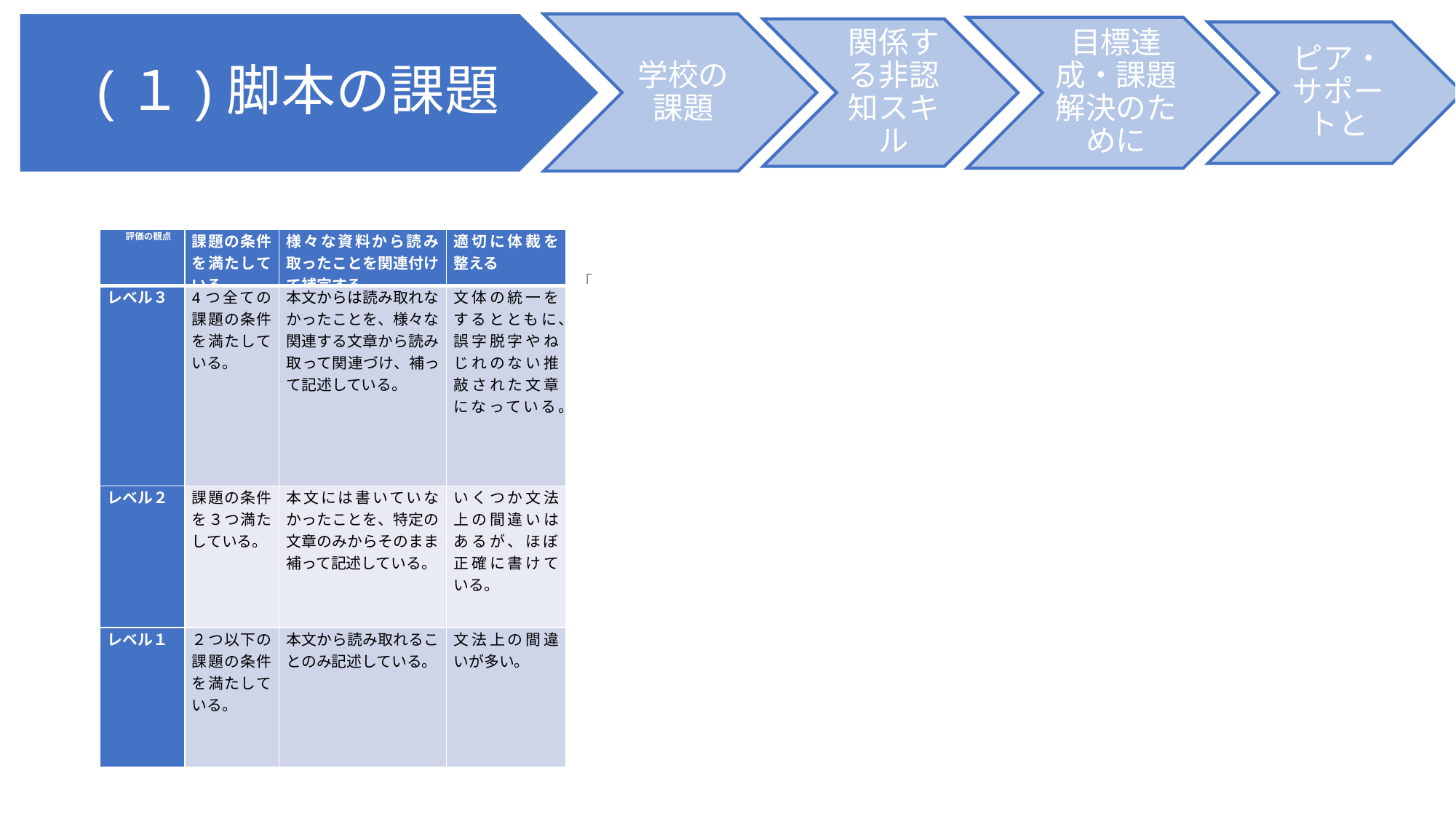

(１)脚本の課題
学校の課題
関係する非認知スキル
目標達成・課題解決のために
ピア・サポートと

| 評価の観点 | 課題の条件を満たしている | 様々な資料から読み取ったことを関連付けて補完する | 適切に体裁を整える |
| --- | --- | --- | --- |
| レベル３ | 4つ全ての課題の条件を満たしている。 | 本文からは読み取れなかったことを、様々な関連する文章から読み取って関連づけ、補って記述している。 | 文体の統一をするとともに、誤字脱字やねじれのない推敲された文章になっている。 |
| レベル２ | 課題の条件を３つ満たしている。 | 本文には書いていなかったことを、特定の文章のみからそのまま補って記述している。 | いくつか文法上の間違いはあるが、ほぼ正確に書けている。 |
| レベル１ | ２つ以下の課題の条件を満たしている。 | 本文から読み取れることのみ記述している。 | 文法上の間違いが多い。 |

「

３５